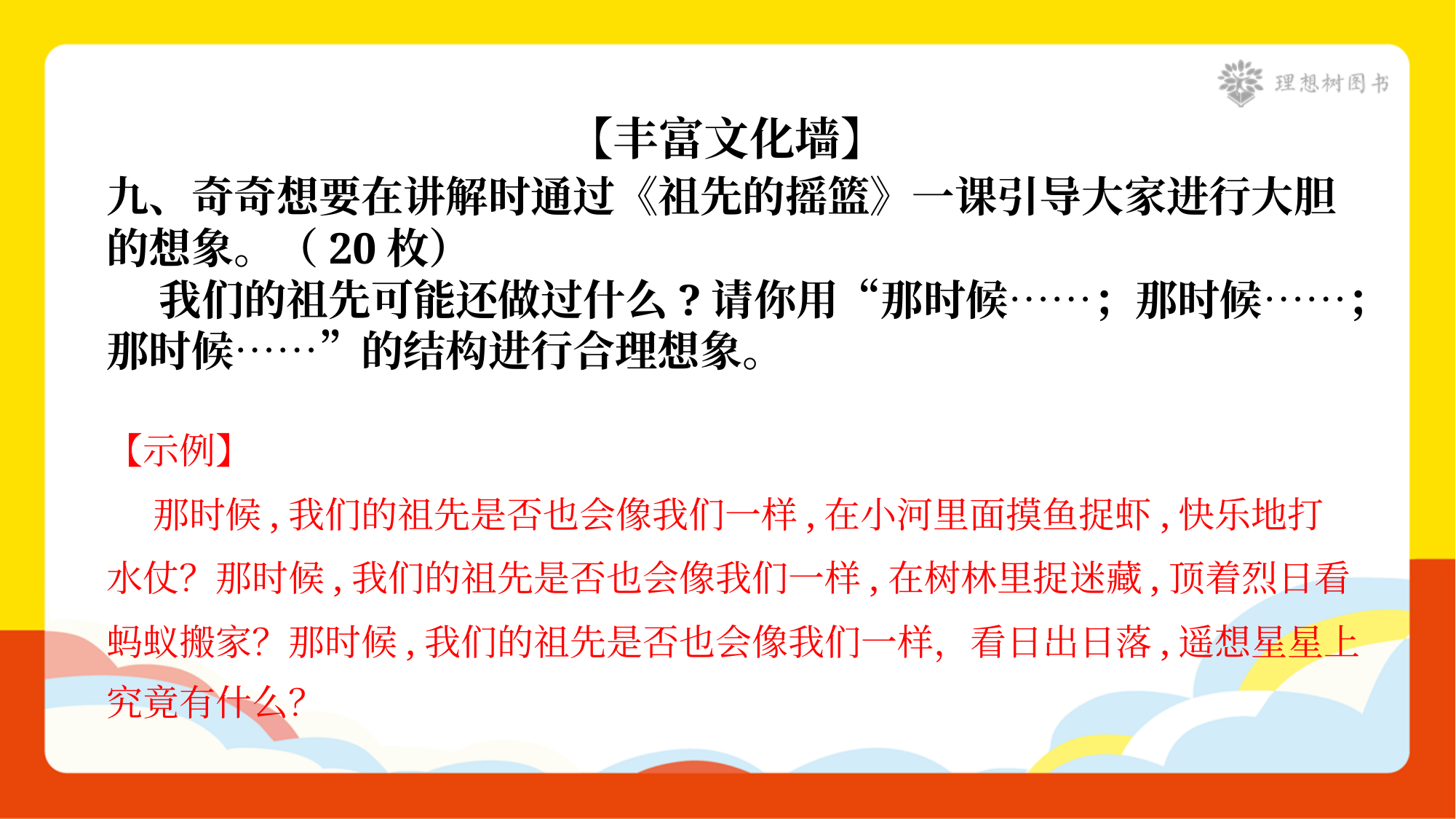

【丰富文化墙】
九、奇奇想要在讲解时通过《祖先的摇篮》一课引导大家进行大胆
的想象。（20枚）
    我们的祖先可能还做过什么?请你用“那时候……；那时候……；
那时候……”的结构进行合理想象。

【示例】
    那时候,我们的祖先是否也会像我们一样,在小河里面摸鱼捉虾,快乐地打
水仗？那时候,我们的祖先是否也会像我们一样,在树林里捉迷藏,顶着烈日看
蚂蚁搬家？那时候,我们的祖先是否也会像我们一样，看日出日落,遥想星星上
究竟有什么？